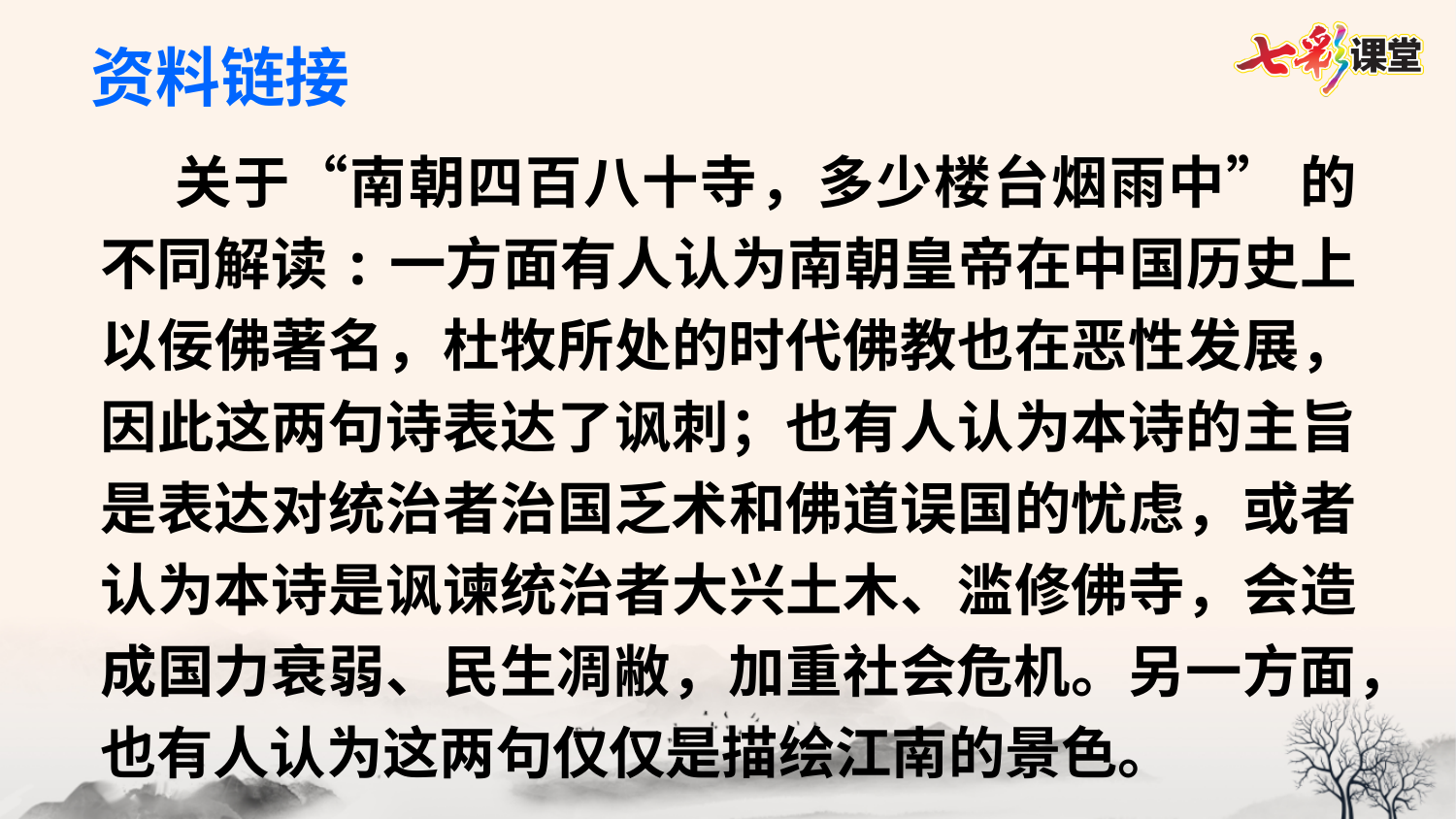

资料链接
    关于“南朝四百八十寺，多少楼台烟雨中” 的不同解读:一方面有人认为南朝皇帝在中国历史上以佞佛著名，杜牧所处的时代佛教也在恶性发展，因此这两句诗表达了讽刺；也有人认为本诗的主旨是表达对统治者治国乏术和佛道误国的忧虑，或者认为本诗是讽谏统治者大兴土木、滥修佛寺，会造成国力衰弱、民生凋敝，加重社会危机。另一方面，也有人认为这两句仅仅是描绘江南的景色。